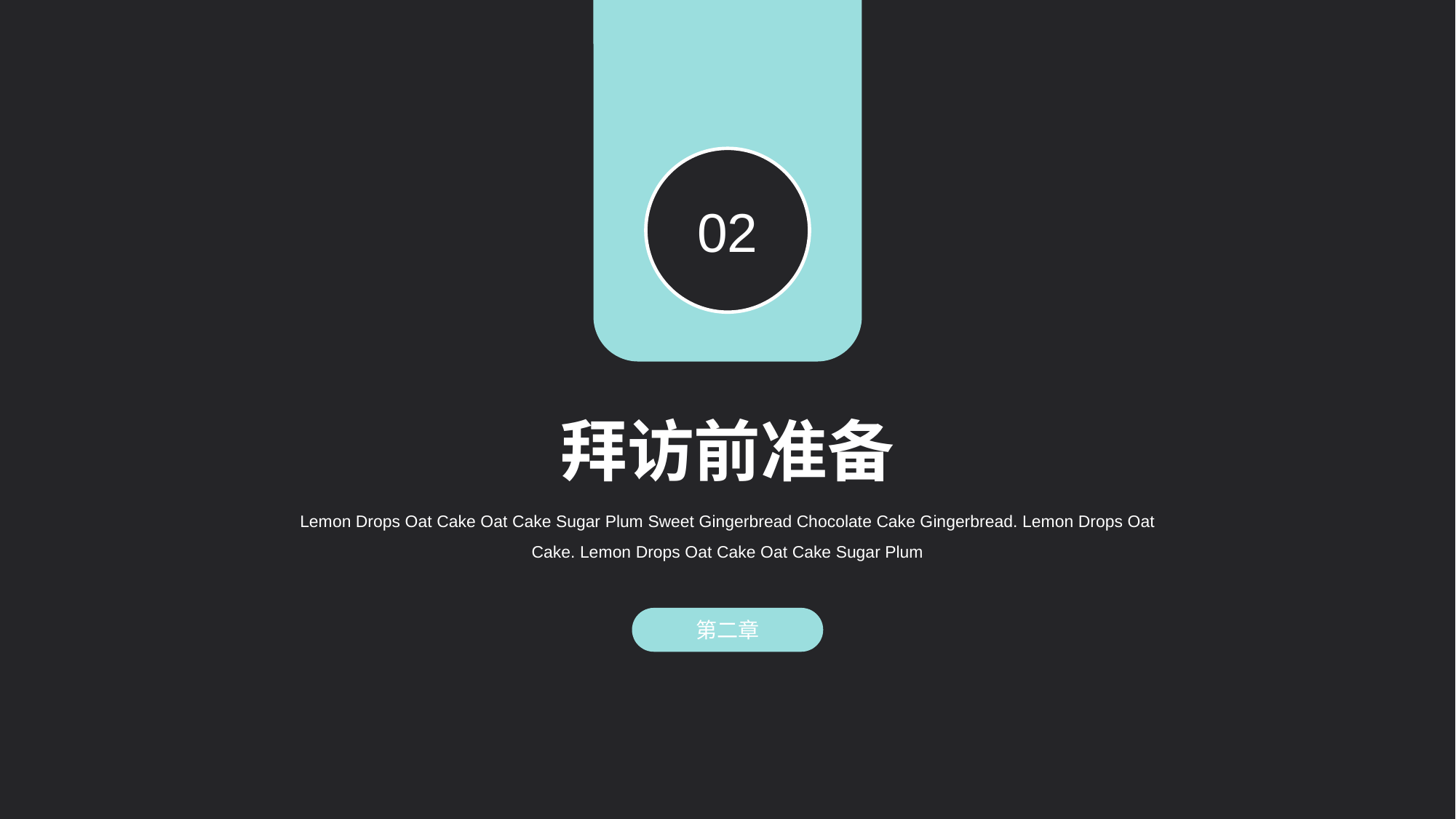

02
拜访前准备
Lemon Drops Oat Cake Oat Cake Sugar Plum Sweet Gingerbread Chocolate Cake Gingerbread. Lemon Drops Oat Cake. Lemon Drops Oat Cake Oat Cake Sugar Plum
第二章